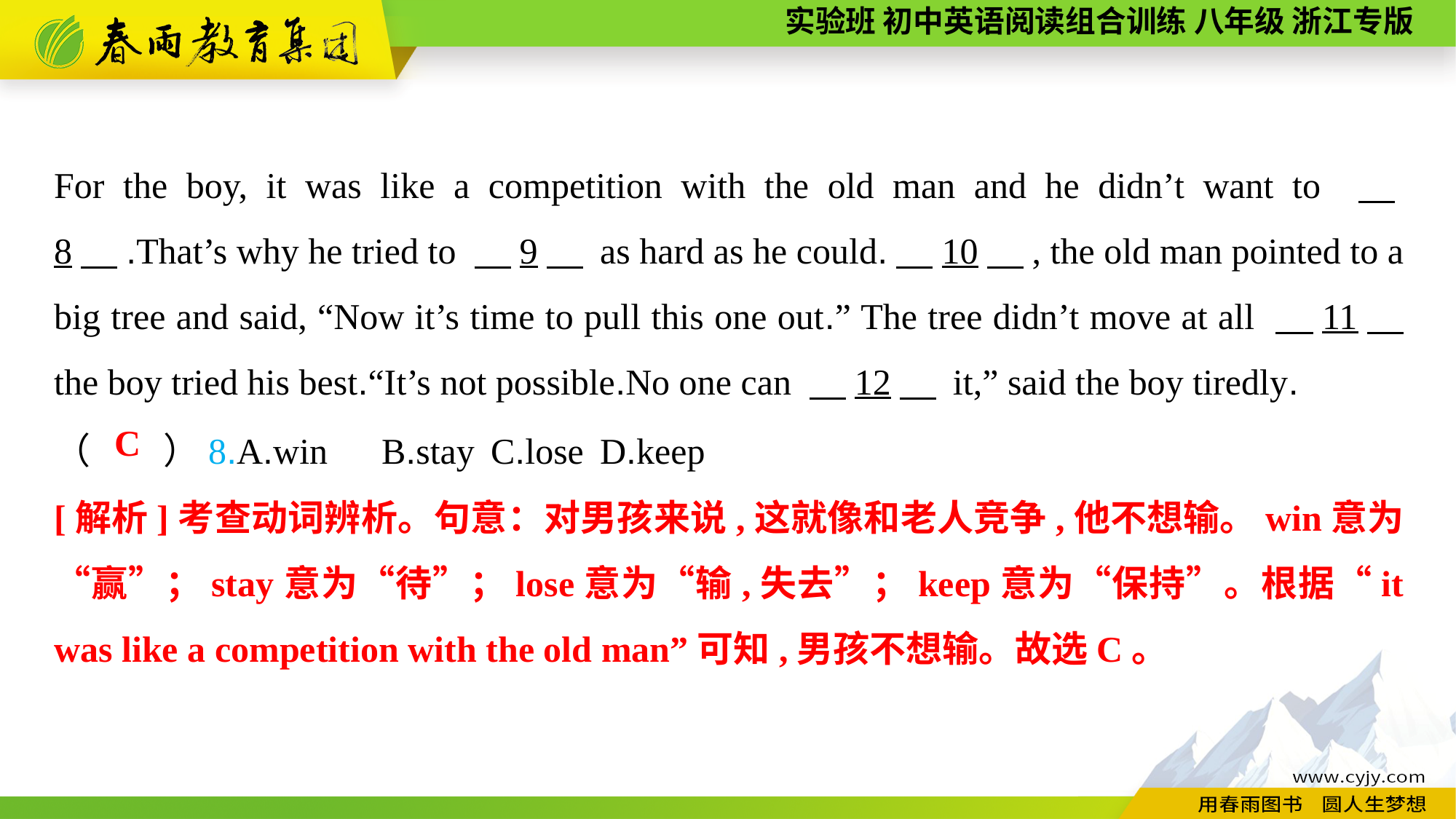

For the boy, it was like a competition with the old man and he didn’t want to 　8　.That’s why he tried to 　9　 as hard as he could.　10　, the old man pointed to a big tree and said, “Now it’s time to pull this one out.” The tree didn’t move at all 　11　 the boy tried his best.“It’s not possible.No one can 　12　 it,” said the boy tiredly.
（　　）8.A.win	B.stay	C.lose	D.keep
C
[解析]考查动词辨析。句意：对男孩来说,这就像和老人竞争,他不想输。win意为“赢”；stay意为“待”；lose意为“输,失去”；keep意为“保持”。根据“it was like a competition with the old man”可知,男孩不想输。故选C。